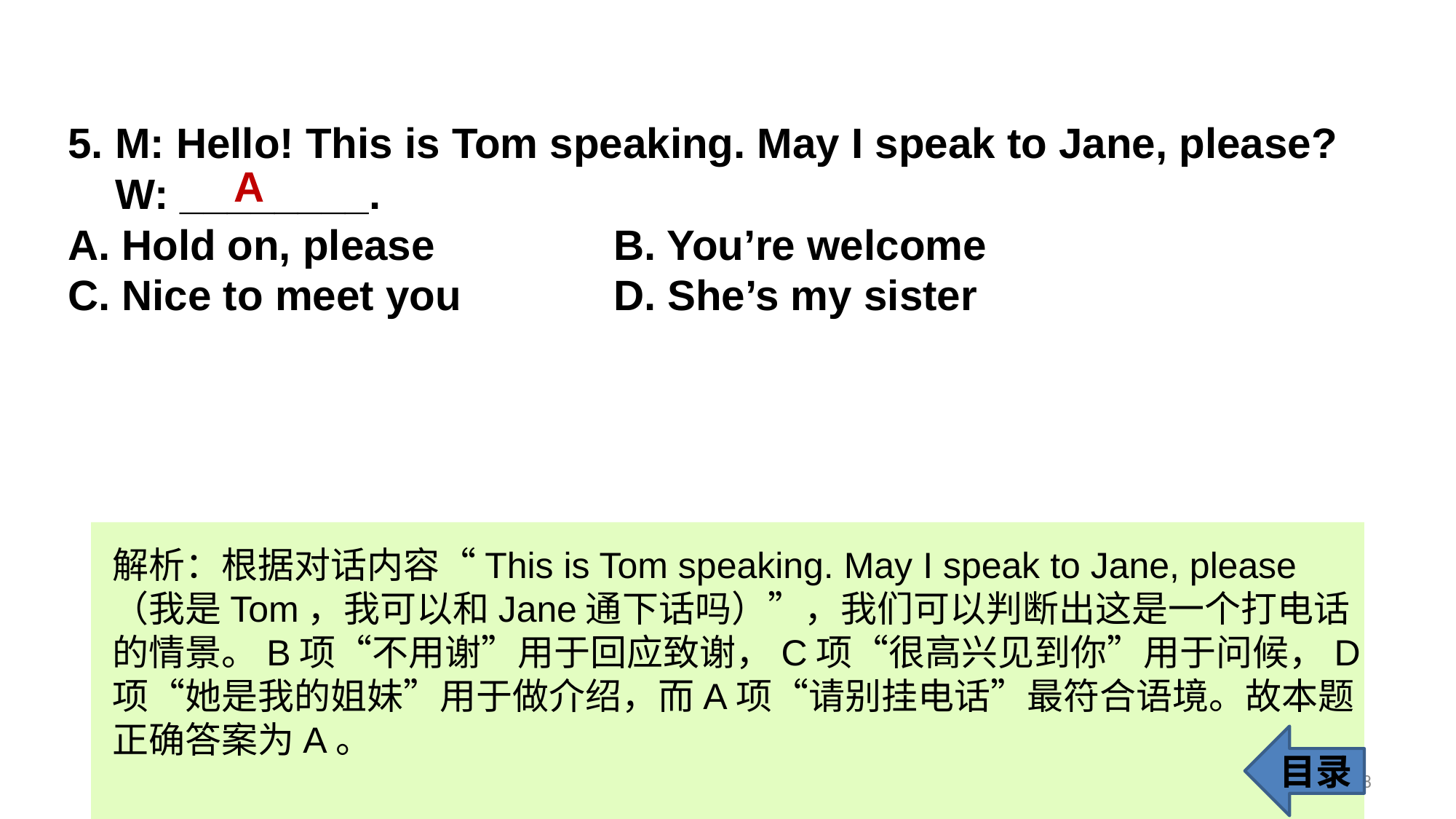

5. M: Hello! This is Tom speaking. May I speak to Jane, please?
    W: ________.
A. Hold on, please 		B. You’re welcome
C. Nice to meet you 		D. She’s my sister
A

解析：根据对话内容“This is Tom speaking. May I speak to Jane, please（我是Tom，我可以和Jane通下话吗）”，我们可以判断出这是一个打电话
的情景。B项“不用谢”用于回应致谢，C项“很高兴见到你”用于问候，D项“她是我的姐妹”用于做介绍，而A项“请别挂电话”最符合语境。故本题正确答案为A。
目录
8